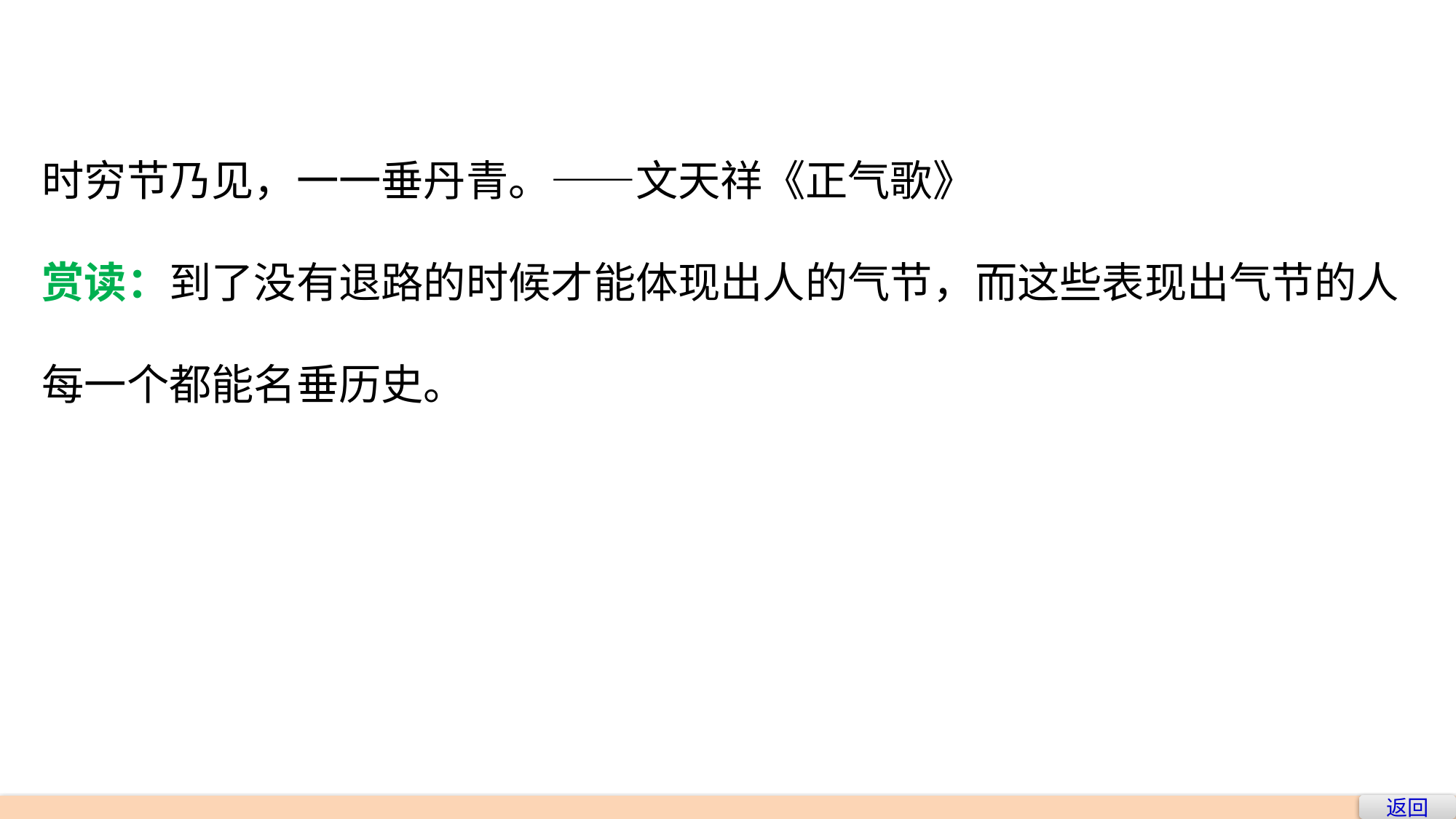

时穷节乃见，一一垂丹青。——文天祥《正气歌》
赏读：到了没有退路的时候才能体现出人的气节，而这些表现出气节的人每一个都能名垂历史。
返回